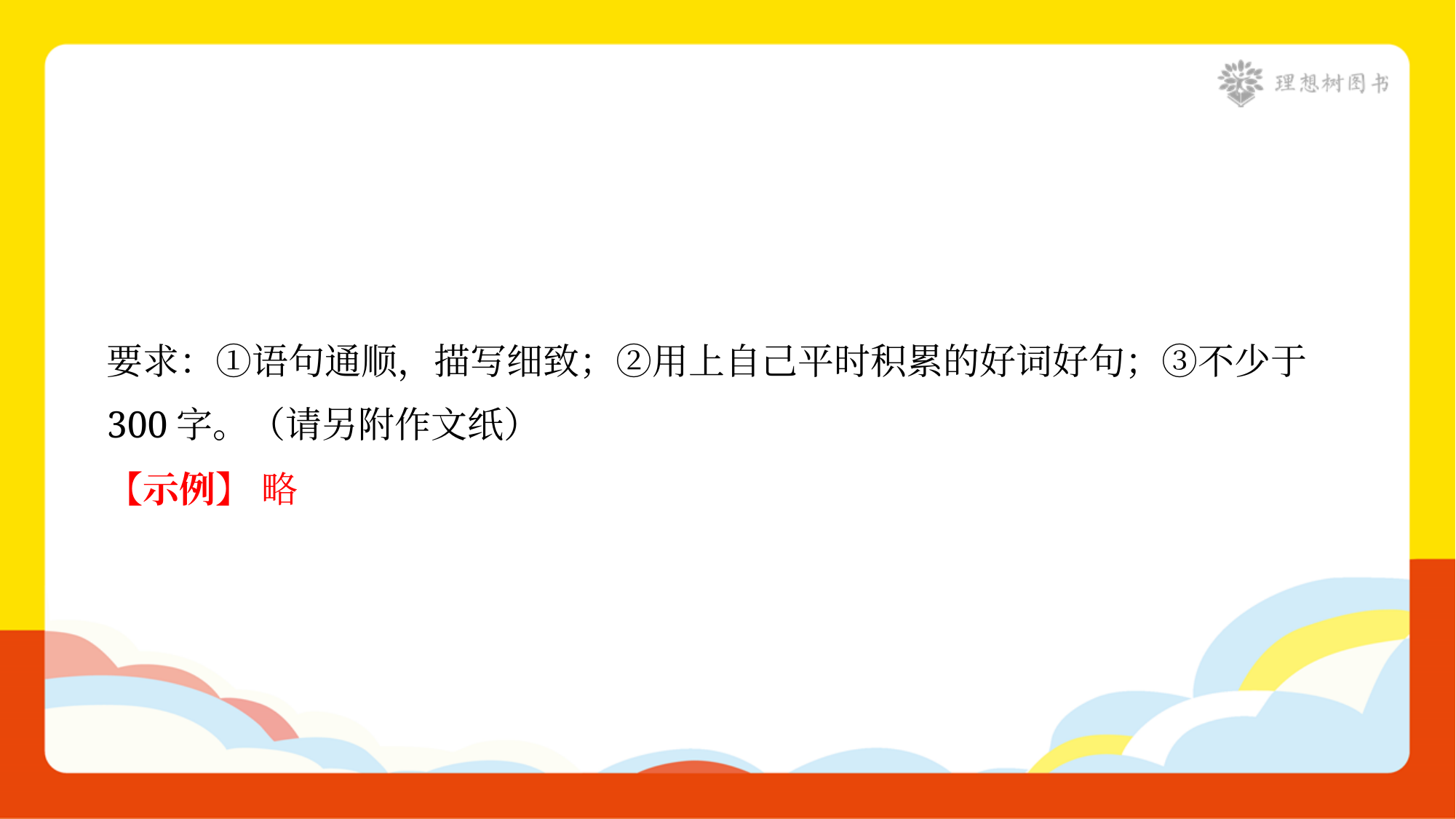

要求：①语句通顺，描写细致；②用上自己平时积累的好词好句；③不少于
300字。（请另附作文纸）
【示例】 略